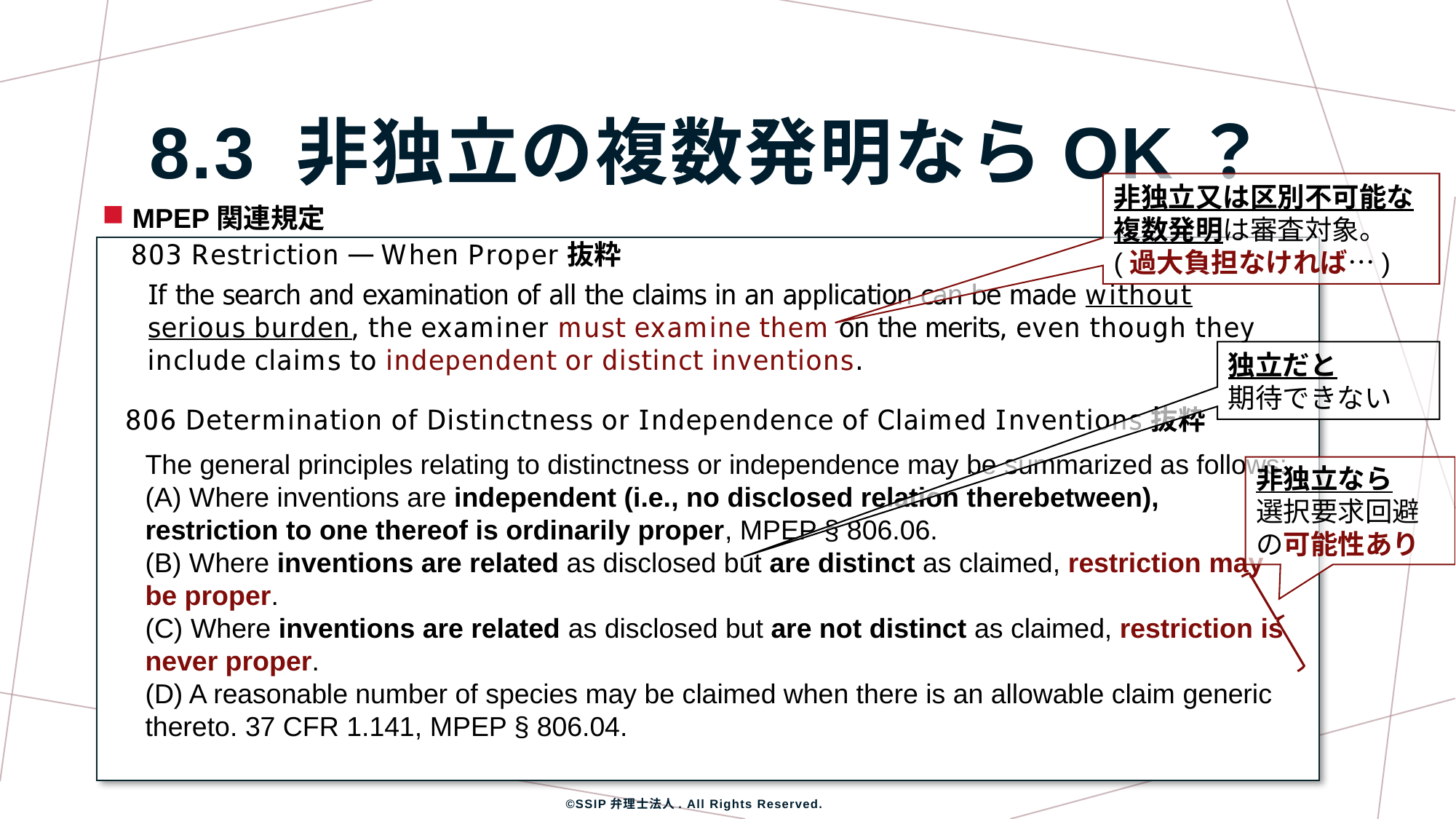

# 8.3 非独立の複数発明ならOK？
非独立又は区別不可能な
複数発明は審査対象。
(過大負担なければ…)
MPEP関連規定

803 Restriction — When Proper抜粋

If the search and examination of all the claims in an application can be made without serious burden, the examiner must examine them on the merits, even though they include claims to independent or distinct inventions.
独立だと
期待できない
806 Determination of Distinctness or Independence of Claimed Inventions抜粋
The general principles relating to distinctness or independence may be summarized as follows:
(A) Where inventions are independent (i.e., no disclosed relation therebetween), restriction to one thereof is ordinarily proper, MPEP § 806.06.
(B) Where inventions are related as disclosed but are distinct as claimed, restriction may be proper.
(C) Where inventions are related as disclosed but are not distinct as claimed, restriction is never proper.
(D) A reasonable number of species may be claimed when there is an allowable claim generic thereto. 37 CFR 1.141, MPEP § 806.04.
非独立なら
選択要求回避の可能性あり

©SSIP弁理士法人. All Rights Reserved.